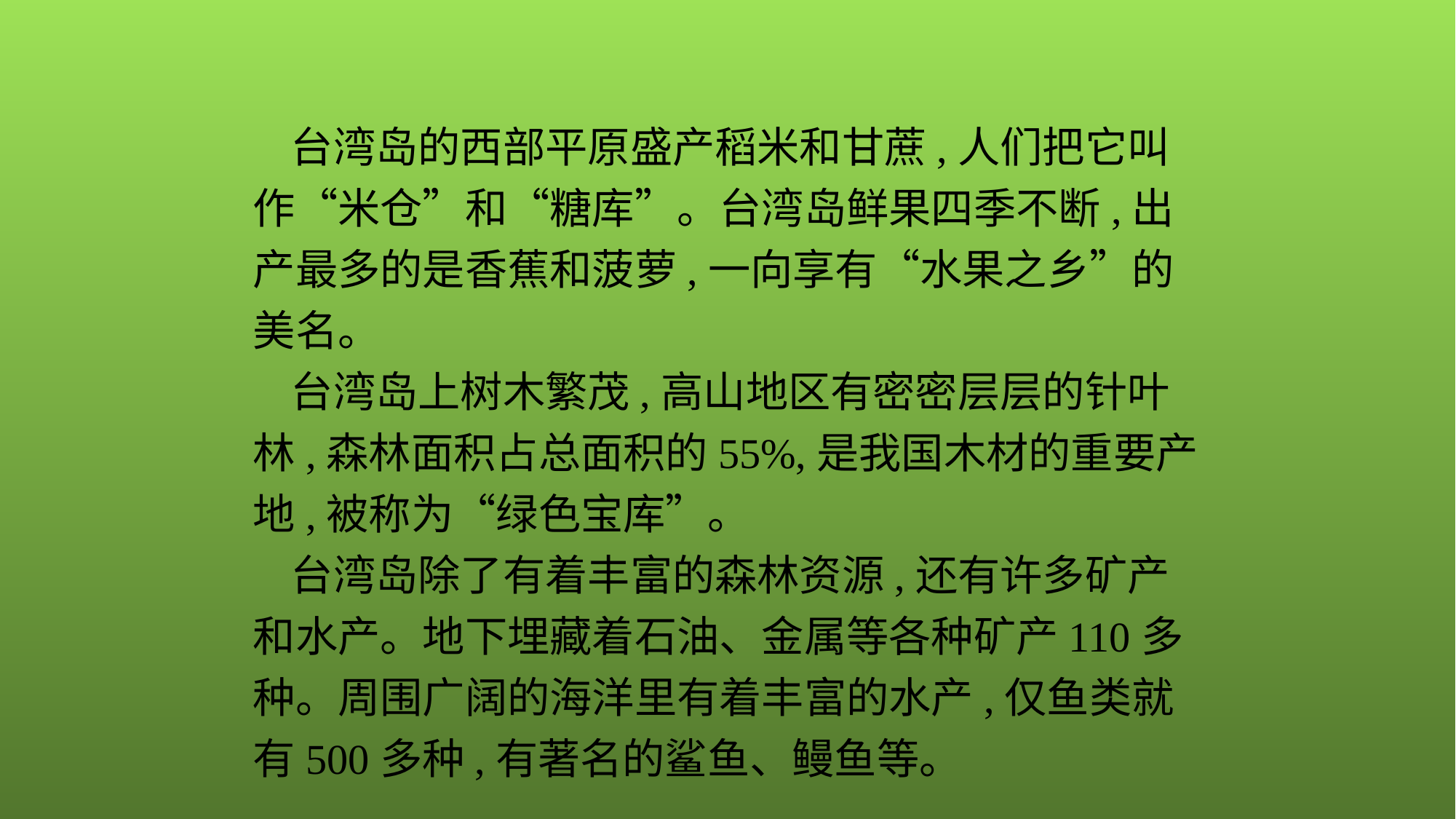

台湾岛的西部平原盛产稻米和甘蔗,人们把它叫作“米仓”和“糖库”。台湾岛鲜果四季不断,出产最多的是香蕉和菠萝,一向享有“水果之乡”的美名。
台湾岛上树木繁茂,高山地区有密密层层的针叶林,森林面积占总面积的55%,是我国木材的重要产地,被称为“绿色宝库”。
台湾岛除了有着丰富的森林资源,还有许多矿产和水产。地下埋藏着石油、金属等各种矿产110多种。周围广阔的海洋里有着丰富的水产,仅鱼类就有500多种,有著名的鲨鱼、鳗鱼等。